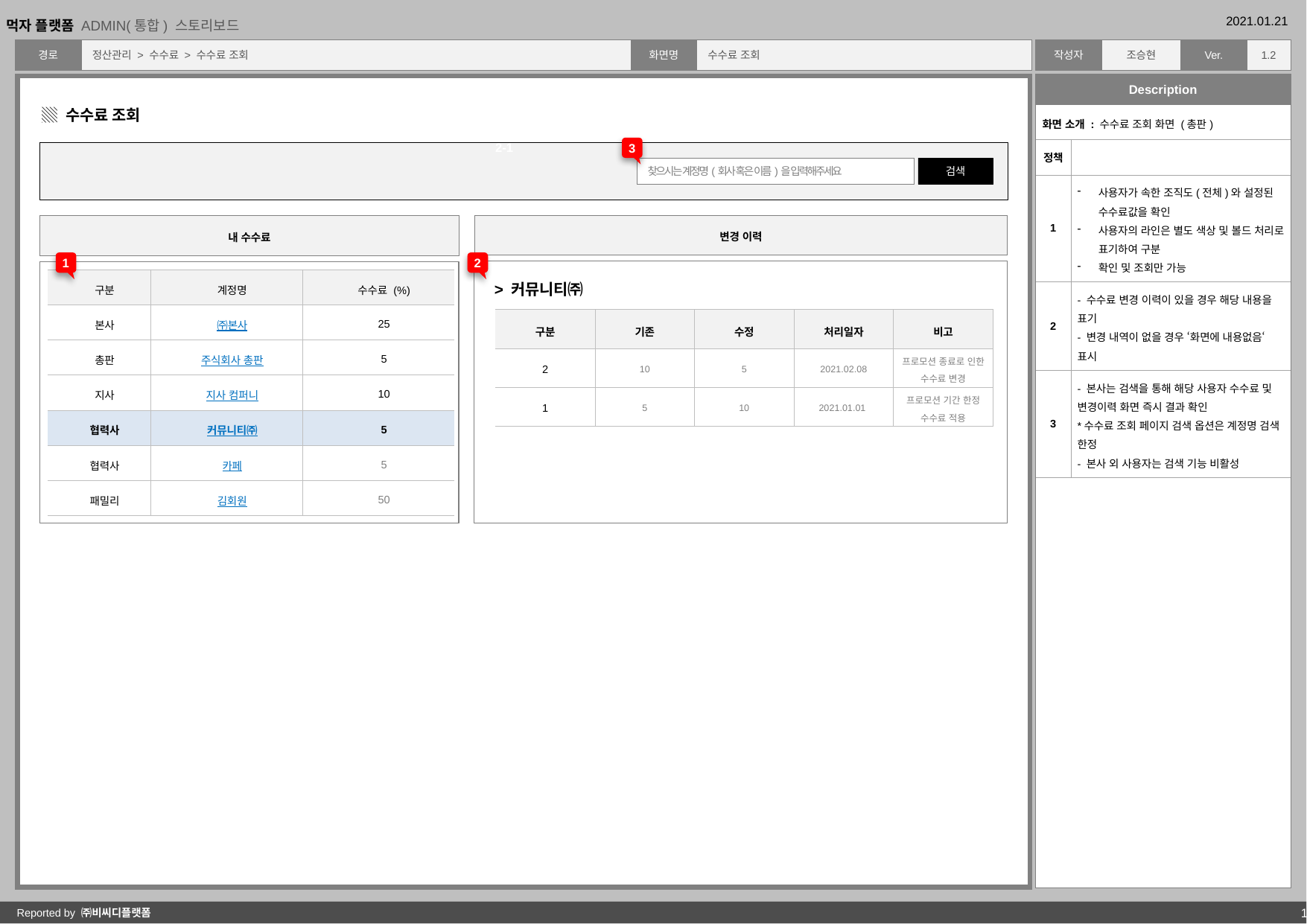

정산관리 > 수수료 > 수수료 조회
수수료 조회
| 화면 소개 : 수수료 조회 화면 (총판) |  |
| --- | --- |
| 정책 |  |
| 1 | 사용자가 속한 조직도(전체)와 설정된 수수료값을 확인 사용자의 라인은 별도 색상 및 볼드 처리로 표기하여 구분 확인 및 조회만 가능 |
| 2 | - 수수료 변경 이력이 있을 경우 해당 내용을 표기 - 변경 내역이 없을 경우 ‘화면에 내용없음‘ 표시 |
| 3 | - 본사는 검색을 통해 해당 사용자 수수료 및 변경이력 화면 즉시 결과 확인 \*수수료 조회 페이지 검색 옵션은 계정명 검색 한정 - 본사 외 사용자는 검색 기능 비활성 |
▒ 수수료 조회

3
2-1

찾으시는 계정명(회사 혹은 이름)을 입력해주세요
검색
변경 이력
내 수수료

1

2

| 구분 | 계정명 | 수수료 (%) |
| --- | --- | --- |
| 본사 | ㈜본사 | 25 |
| 총판 | 주식회사 총판 | 5 |
| 지사 | 지사 컴퍼니 | 10 |
| 협력사 | 커뮤니티㈜ | 5 |
| 협력사 | 카페 | 5 |
| 패밀리 | 김회원 | 50 |
> 커뮤니티㈜
| 구분 | 기존 | 수정 | 처리일자 | 비고 |
| --- | --- | --- | --- | --- |
| 2 | 10 | 5 | 2021.02.08 | 프로모션 종료로 인한 수수료 변경 |
| 1 | 5 | 10 | 2021.01.01 | 프로모션 기간 한정 수수료 적용 |